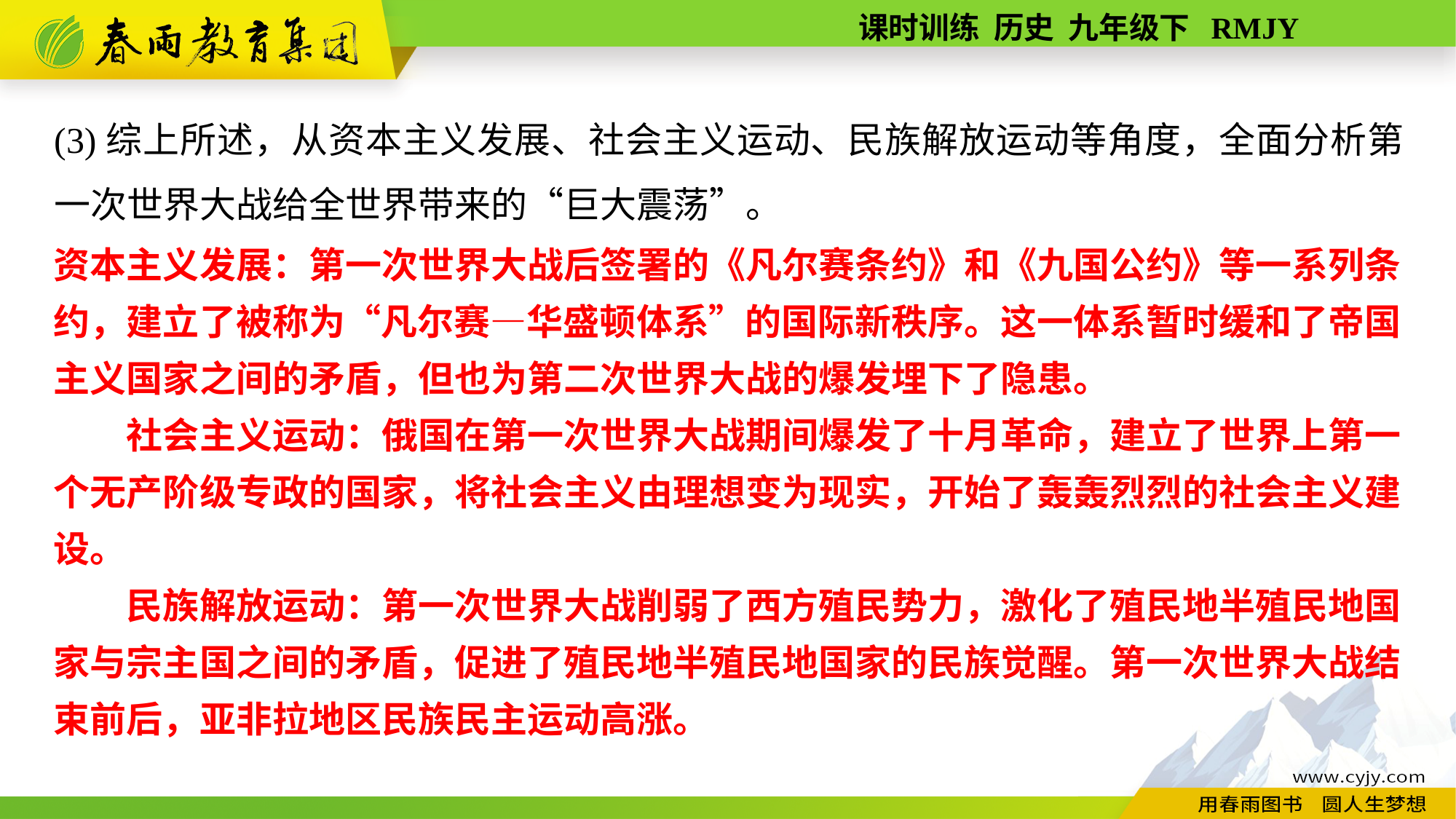

(3)综上所述，从资本主义发展、社会主义运动、民族解放运动等角度，全面分析第一次世界大战给全世界带来的“巨大震荡”。
资本主义发展：第一次世界大战后签署的《凡尔赛条约》和《九国公约》等一系列条约，建立了被称为“凡尔赛—华盛顿体系”的国际新秩序。这一体系暂时缓和了帝国主义国家之间的矛盾，但也为第二次世界大战的爆发埋下了隐患。
　　社会主义运动：俄国在第一次世界大战期间爆发了十月革命，建立了世界上第一个无产阶级专政的国家，将社会主义由理想变为现实，开始了轰轰烈烈的社会主义建设。
　　民族解放运动：第一次世界大战削弱了西方殖民势力，激化了殖民地半殖民地国家与宗主国之间的矛盾，促进了殖民地半殖民地国家的民族觉醒。第一次世界大战结束前后，亚非拉地区民族民主运动高涨。